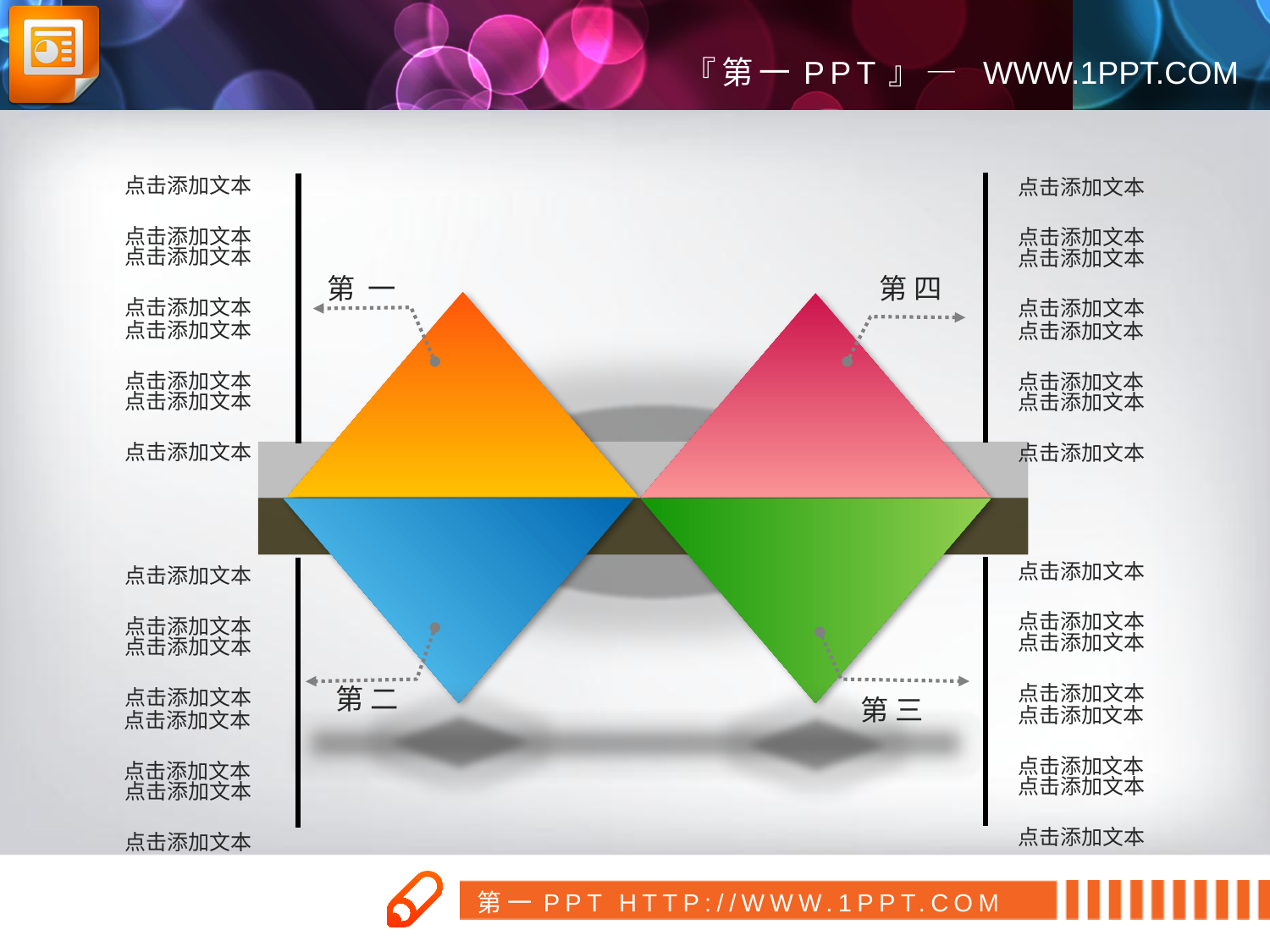

点击添加文本
点击添加文本
点击添加文本
点击添加文本
点击添加文本
点击添加文本
点击添加文本
点击添加文本
点击添加文本
点击添加文本
点击添加文本
点击添加文本
点击添加文本
点击添加文本
点击添加文本
点击添加文本
第 四
第  一

点击添加文本
点击添加文本
点击添加文本
点击添加文本
点击添加文本
点击添加文本
点击添加文本
点击添加文本
点击添加文本
点击添加文本
点击添加文本
点击添加文本
点击添加文本
点击添加文本
点击添加文本
点击添加文本

第 二
第 三